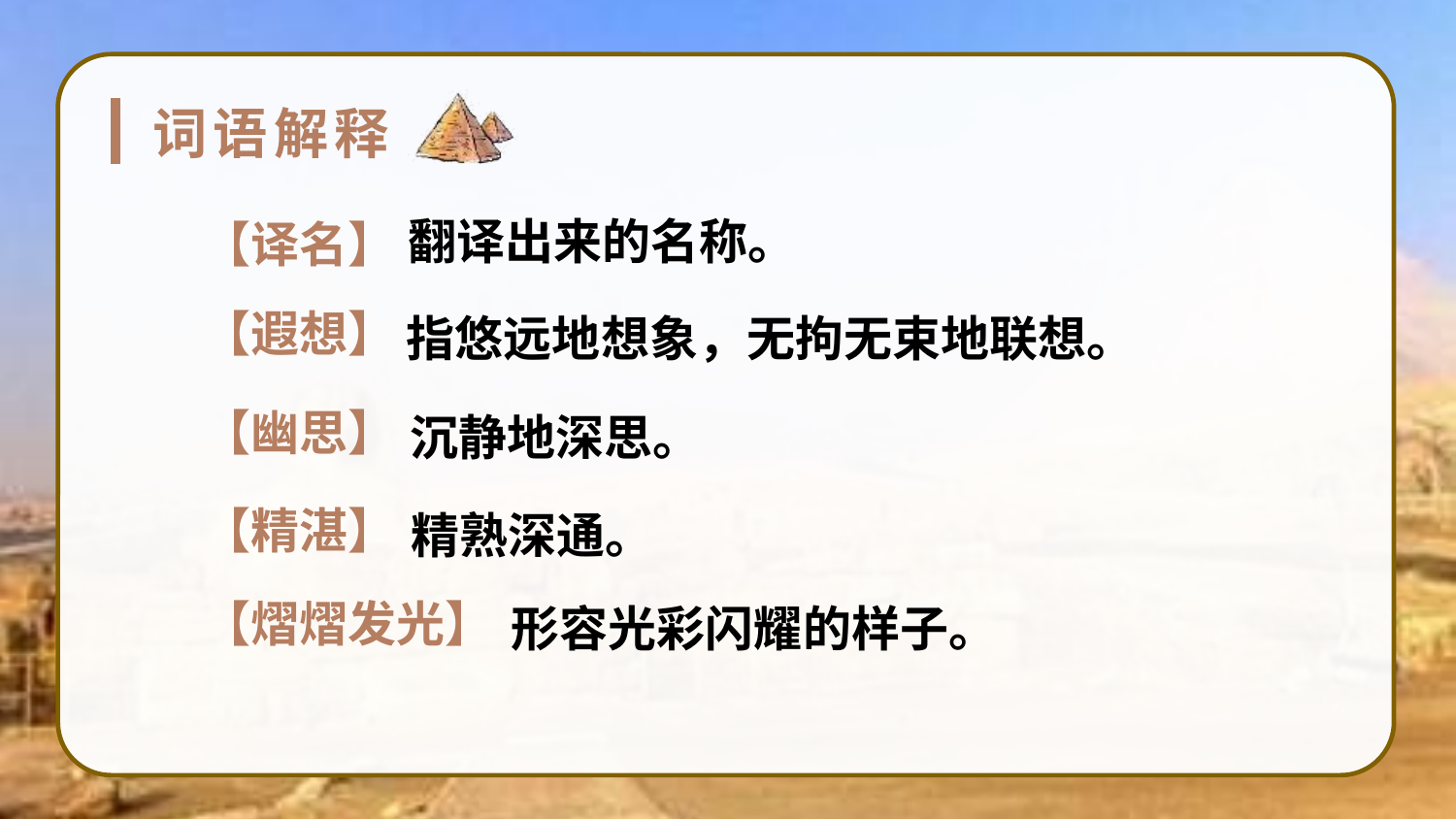

词语解释
翻译出来的名称。
【译名】
指悠远地想象，无拘无束地联想。
【遐想】
沉静地深思。
【幽思】
精熟深通。
【精湛】
形容光彩闪耀的样子。
【熠熠发光】